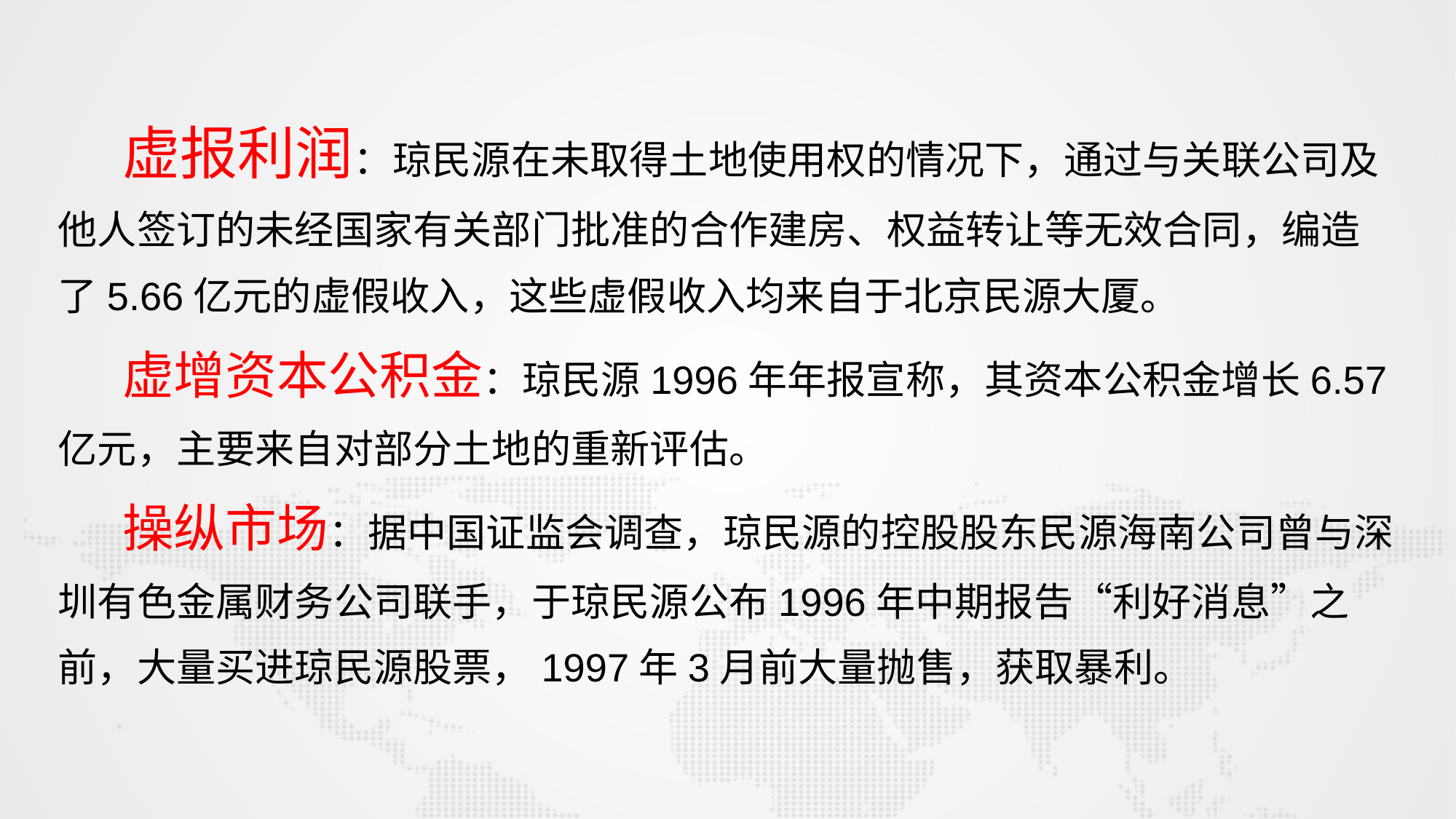

虚报利润：琼民源在未取得土地使用权的情况下，通过与关联公司及他人签订的未经国家有关部门批准的合作建房、权益转让等无效合同，编造了5.66亿元的虚假收入，这些虚假收入均来自于北京民源大厦。
虚增资本公积金：琼民源1996年年报宣称，其资本公积金增长6.57亿元，主要来自对部分土地的重新评估。
操纵市场：据中国证监会调查，琼民源的控股股东民源海南公司曾与深圳有色金属财务公司联手，于琼民源公布1996年中期报告“利好消息”之前，大量买进琼民源股票，1997年3月前大量抛售，获取暴利。